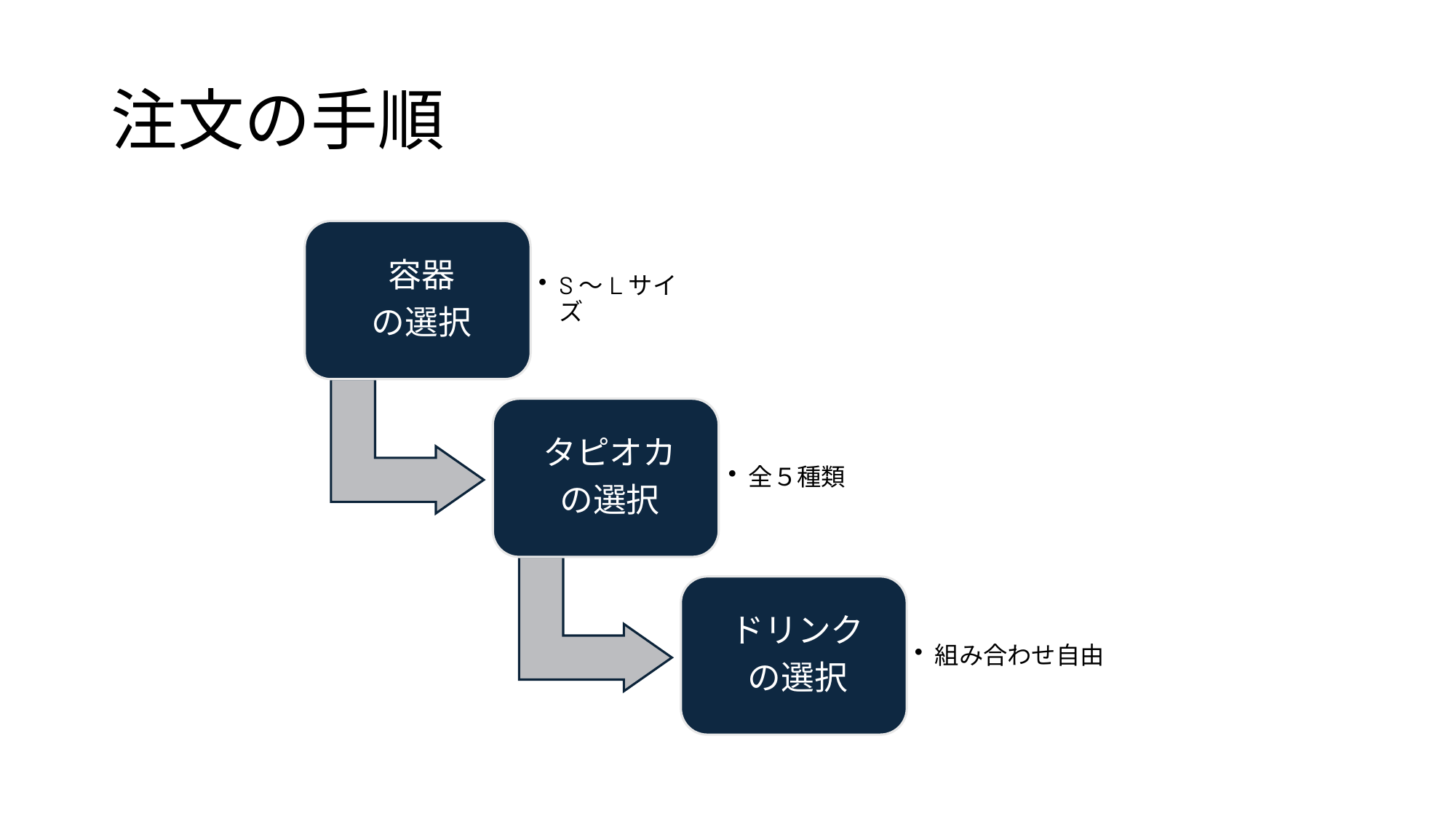

# 注文の手順
容器
の選択
S～Lサイズ
タピオカ
の選択
全５種類
ドリンク
の選択
組み合わせ自由